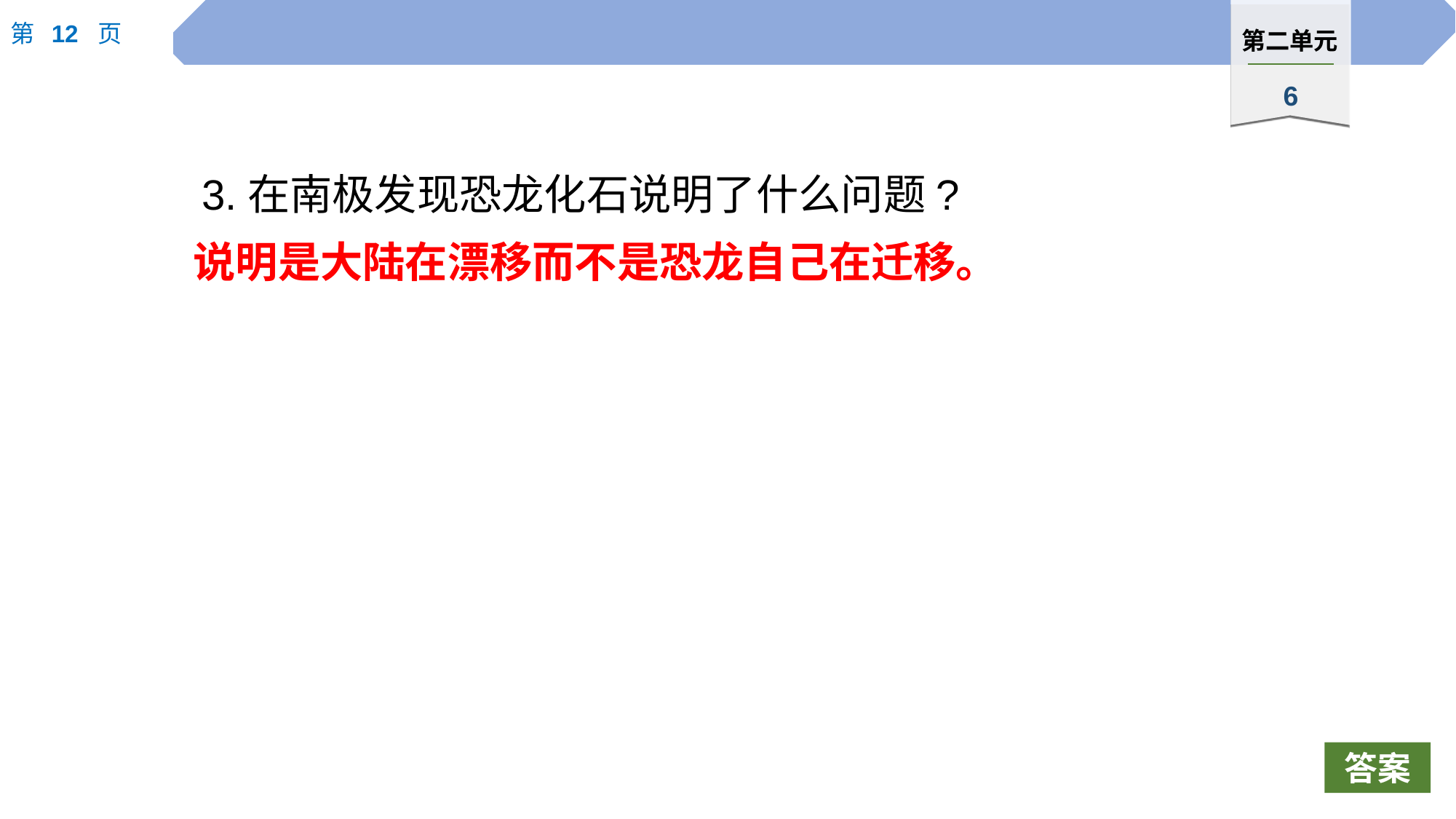

3.在南极发现恐龙化石说明了什么问题?
说明是大陆在漂移而不是恐龙自己在迁移。
答案